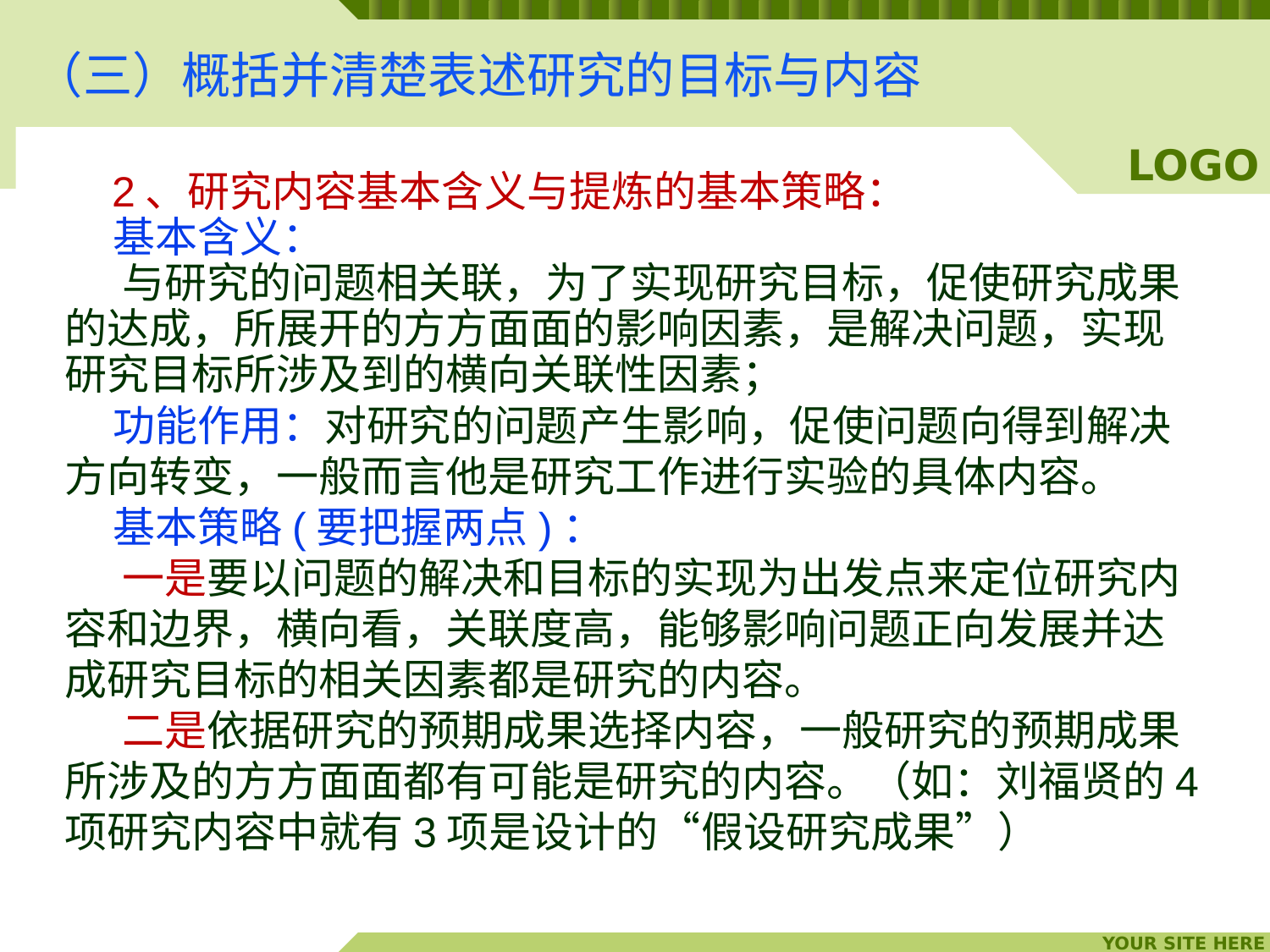

# （三）概括并清楚表述研究的目标与内容

    2、研究内容基本含义与提炼的基本策略：
    基本含义：
     与研究的问题相关联，为了实现研究目标，促使研究成果的达成，所展开的方方面面的影响因素，是解决问题，实现研究目标所涉及到的横向关联性因素；
    功能作用：对研究的问题产生影响，促使问题向得到解决方向转变，一般而言他是研究工作进行实验的具体内容。
    基本策略(要把握两点)：
     一是要以问题的解决和目标的实现为出发点来定位研究内容和边界，横向看，关联度高，能够影响问题正向发展并达成研究目标的相关因素都是研究的内容。
     二是依据研究的预期成果选择内容，一般研究的预期成果所涉及的方方面面都有可能是研究的内容。（如：刘福贤的4项研究内容中就有3项是设计的“假设研究成果”）